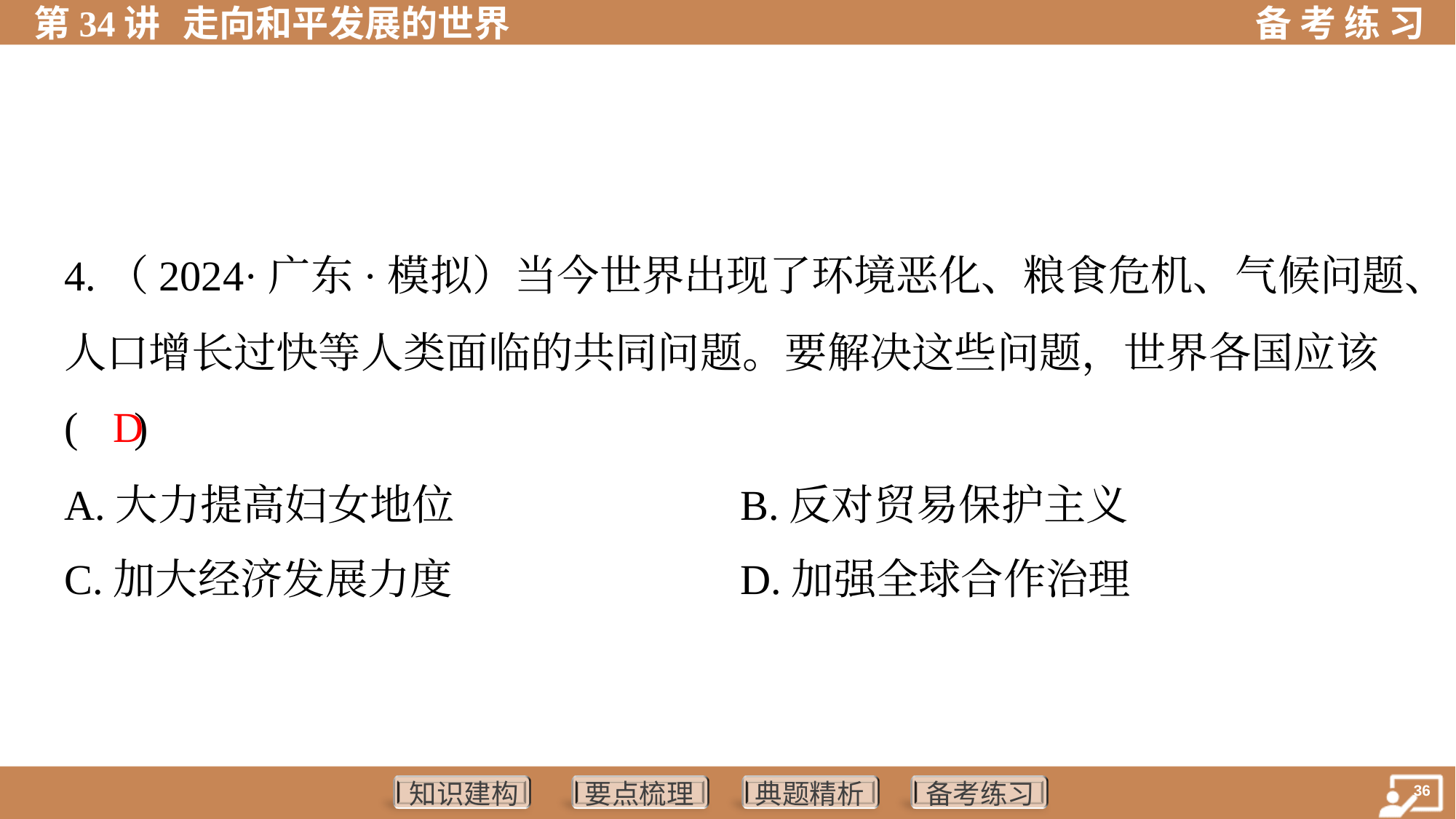

4.（2024·广东·模拟）当今世界出现了环境恶化、粮食危机、气候问题、
人口增长过快等人类面临的共同问题。要解决这些问题，世界各国应该
(     )
D
A.大力提高妇女地位	B.反对贸易保护主义
C.加大经济发展力度	D.加强全球合作治理